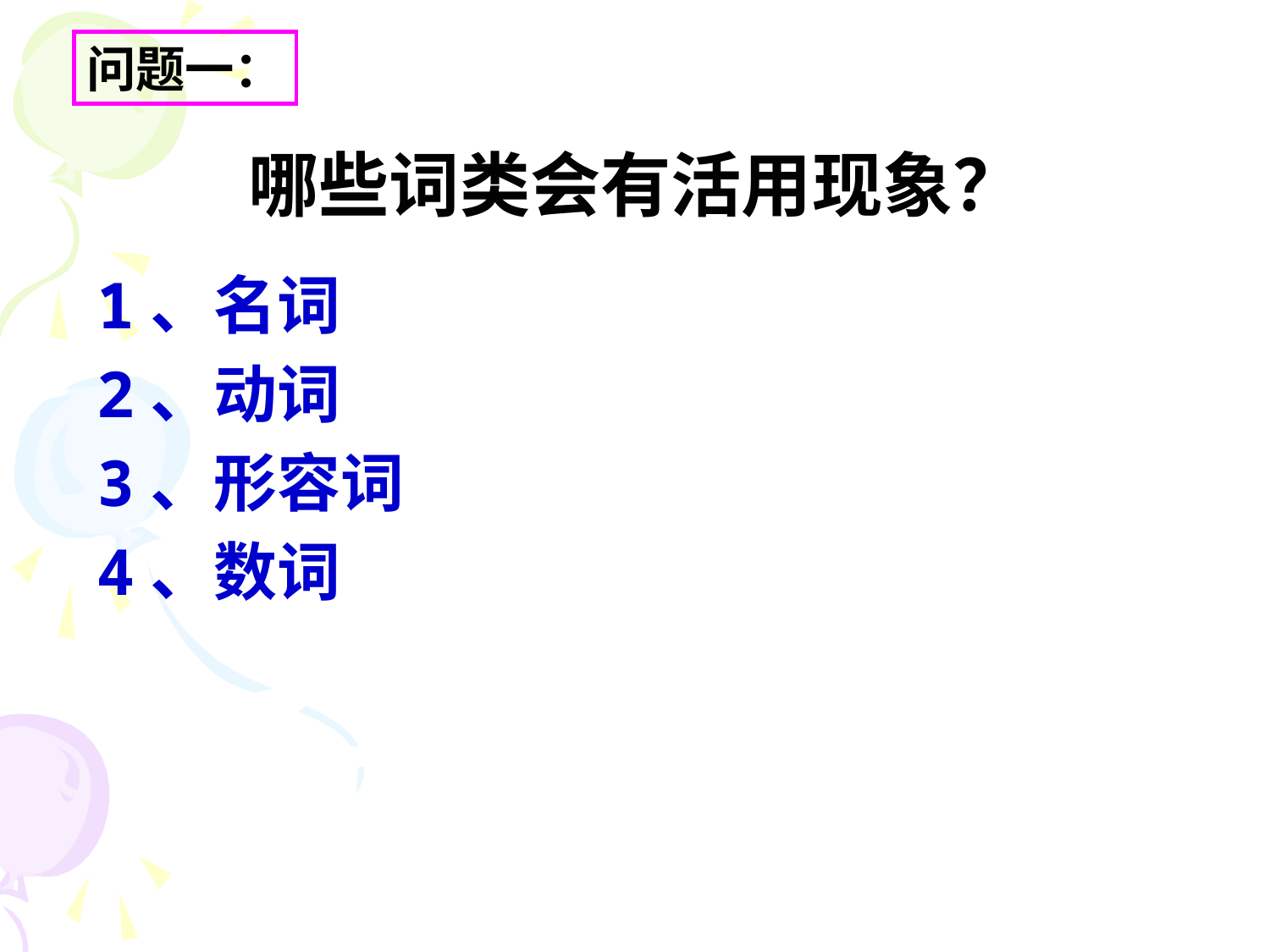

问题一：
# 哪些词类会有活用现象？
1、名词
2、动词
3、形容词
4、数词